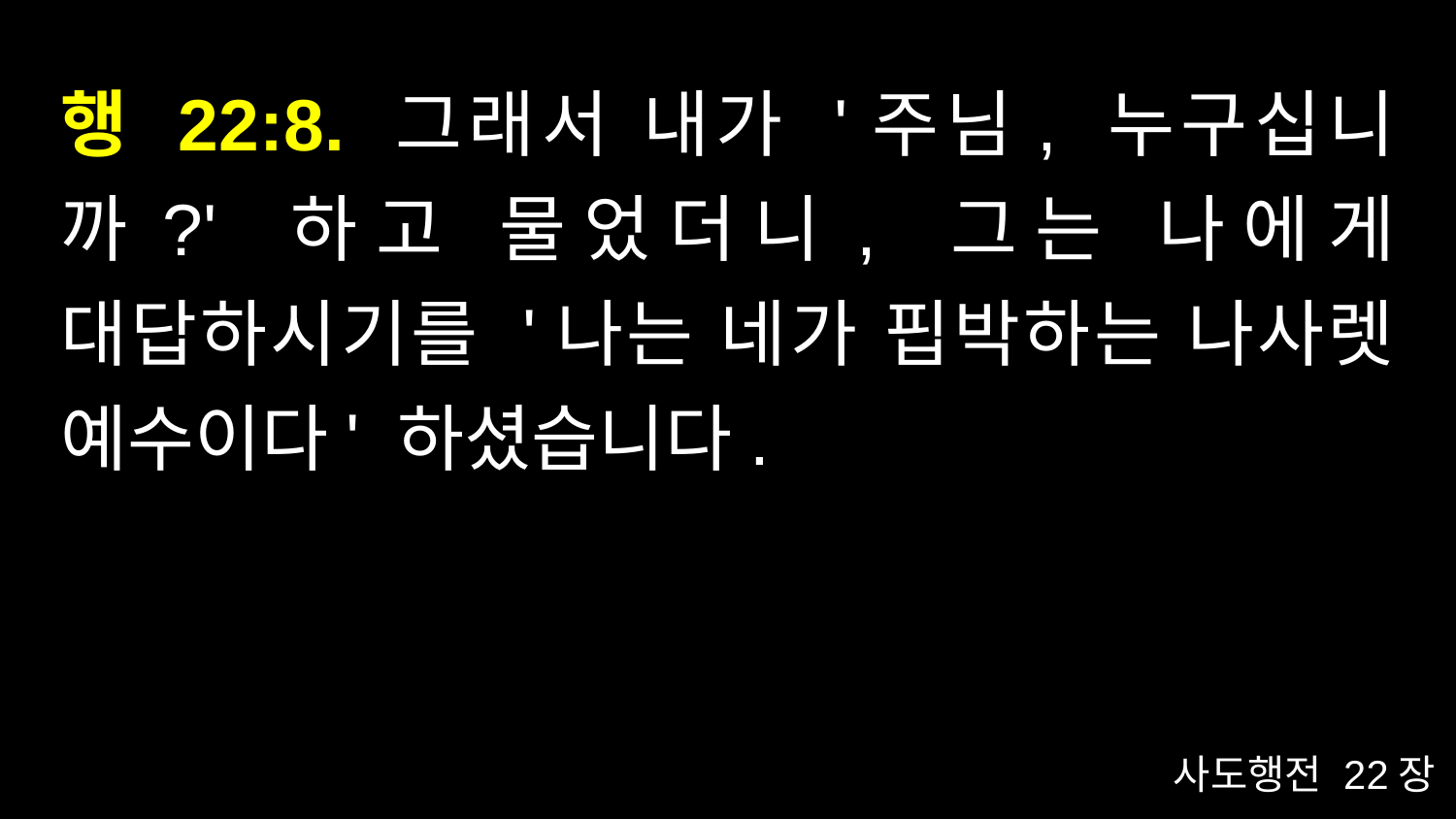

# 행 22:8. 그래서 내가 '주님, 누구십니까?' 하고 물었더니, 그는 나에게 대답하시기를 '나는 네가 핍박하는 나사렛 예수이다' 하셨습니다.
사도행전 22장